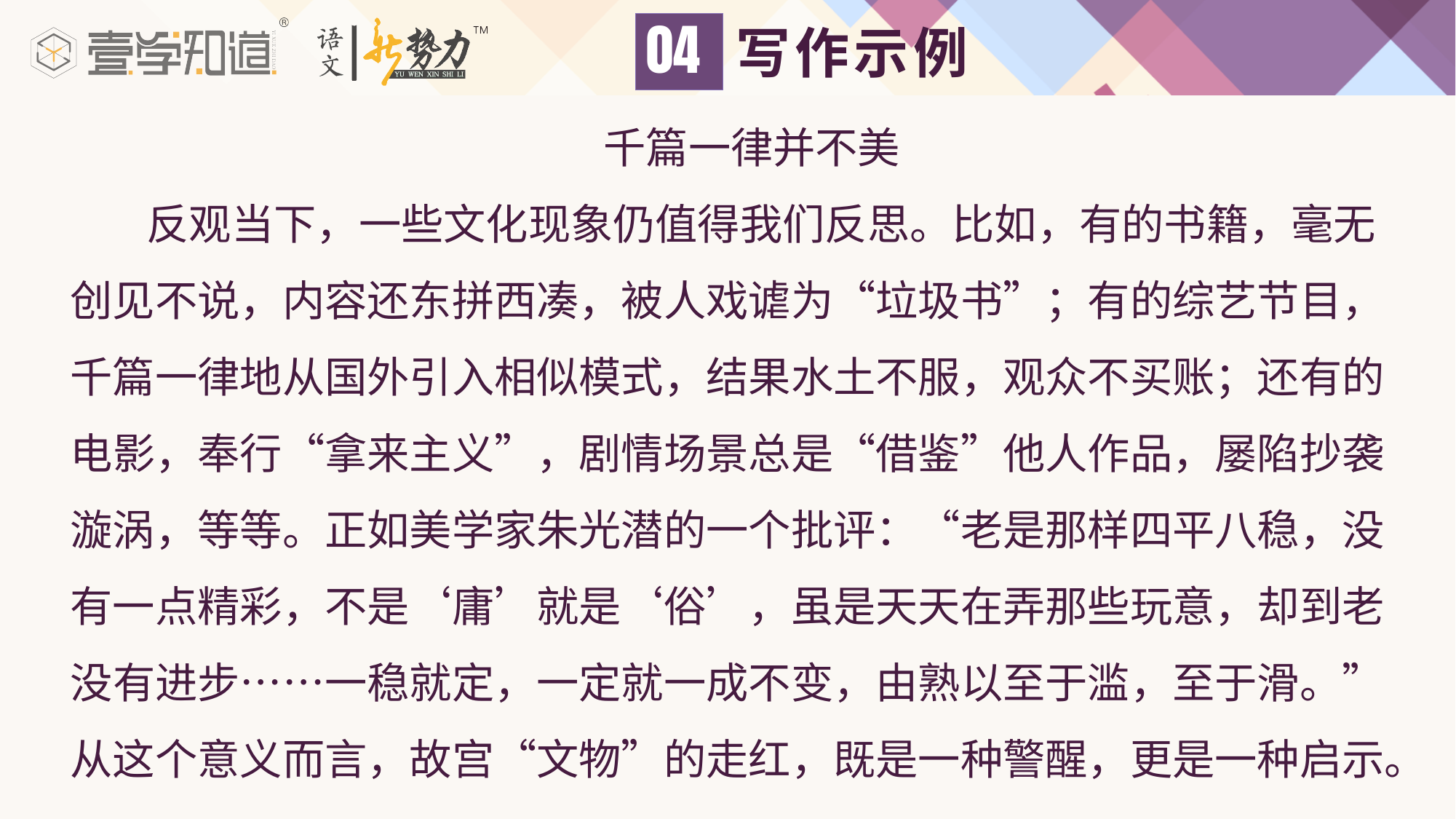

写作示例
04
   千篇一律并不美
       反观当下，一些文化现象仍值得我们反思。比如，有的书籍，毫无创见不说，内容还东拼西凑，被人戏谑为“垃圾书”；有的综艺节目，千篇一律地从国外引入相似模式，结果水土不服，观众不买账；还有的电影，奉行“拿来主义”，剧情场景总是“借鉴”他人作品，屡陷抄袭漩涡，等等。正如美学家朱光潜的一个批评：“老是那样四平八稳，没有一点精彩，不是‘庸’就是‘俗’，虽是天天在弄那些玩意，却到老没有进步……一稳就定，一定就一成不变，由熟以至于滥，至于滑。”从这个意义而言，故宫“文物”的走红，既是一种警醒，更是一种启示。